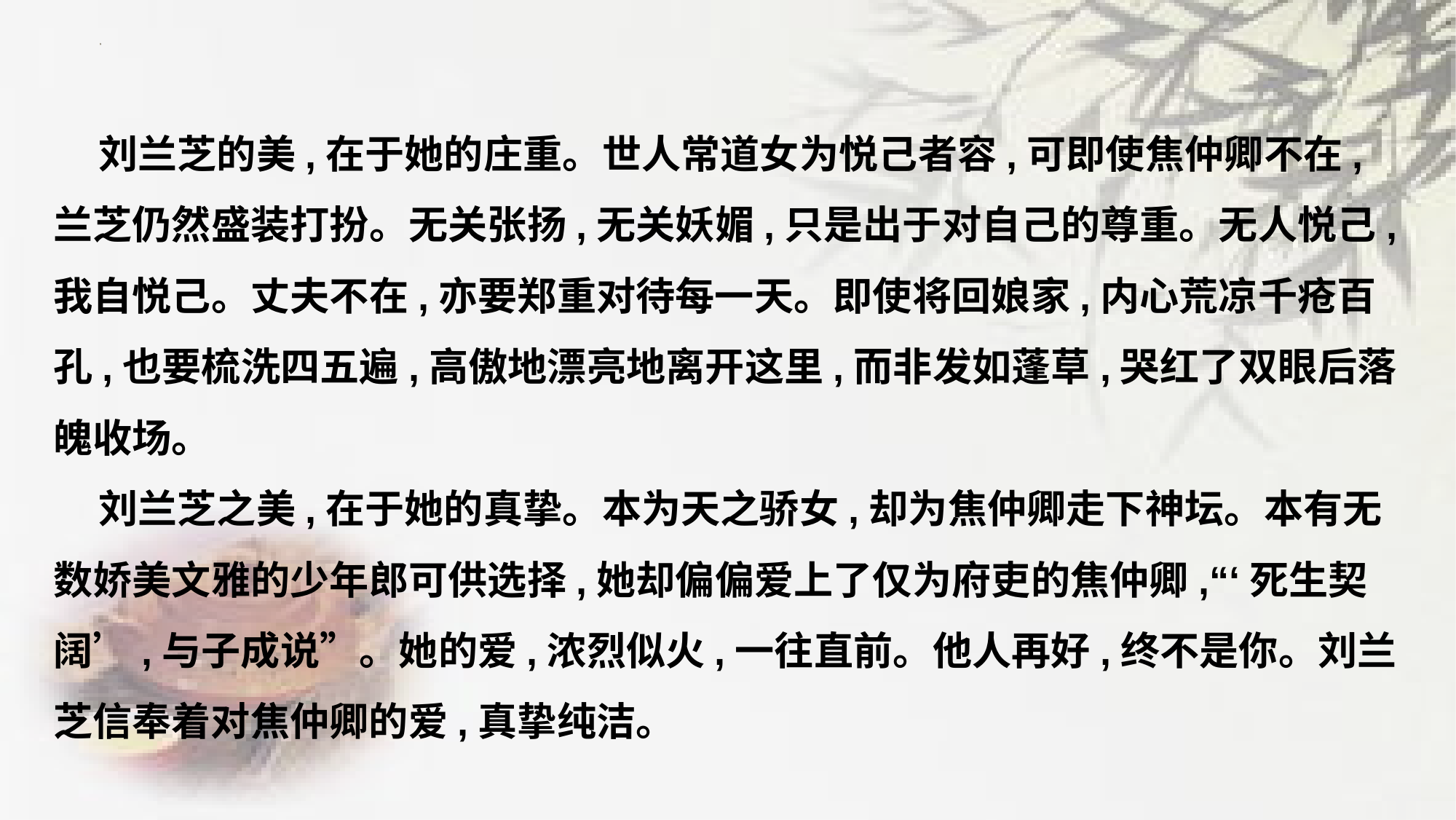

刘兰芝的美,在于她的庄重。世人常道女为悦己者容,可即使焦仲卿不在,兰芝仍然盛装打扮。无关张扬,无关妖媚,只是出于对自己的尊重。无人悦己,我自悦己。丈夫不在,亦要郑重对待每一天。即使将回娘家,内心荒凉千疮百孔,也要梳洗四五遍,高傲地漂亮地离开这里,而非发如蓬草,哭红了双眼后落魄收场。
    刘兰芝之美,在于她的真挚。本为天之骄女,却为焦仲卿走下神坛。本有无数娇美文雅的少年郎可供选择,她却偏偏爱上了仅为府吏的焦仲卿,“‘死生契阔’,与子成说”。她的爱,浓烈似火,一往直前。他人再好,终不是你。刘兰芝信奉着对焦仲卿的爱,真挚纯洁。